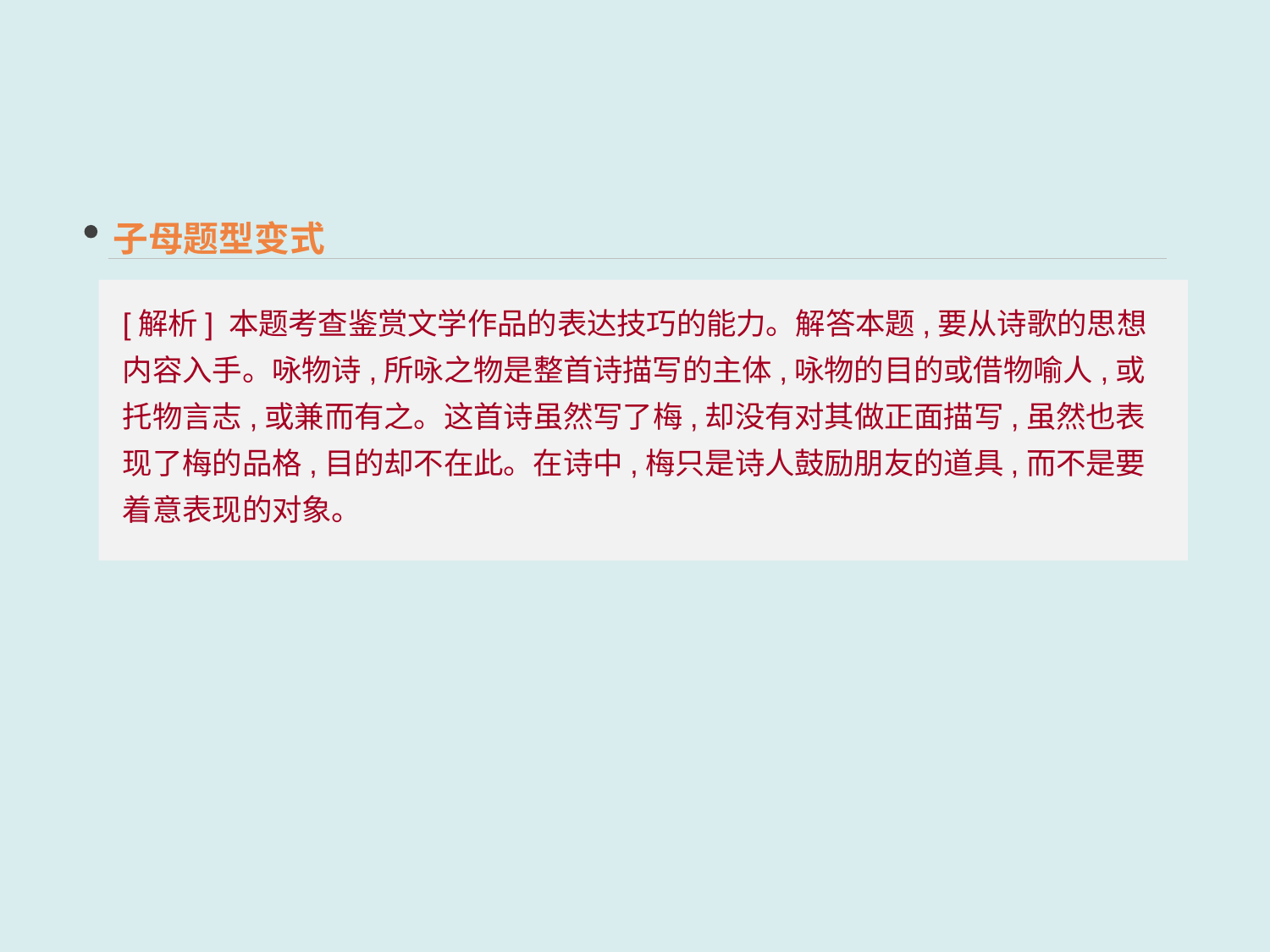

子母题型变式

[解析] 本题考查鉴赏文学作品的表达技巧的能力。解答本题,要从诗歌的思想内容入手。咏物诗,所咏之物是整首诗描写的主体,咏物的目的或借物喻人,或托物言志,或兼而有之。这首诗虽然写了梅,却没有对其做正面描写,虽然也表现了梅的品格,目的却不在此。在诗中,梅只是诗人鼓励朋友的道具,而不是要着意表现的对象。